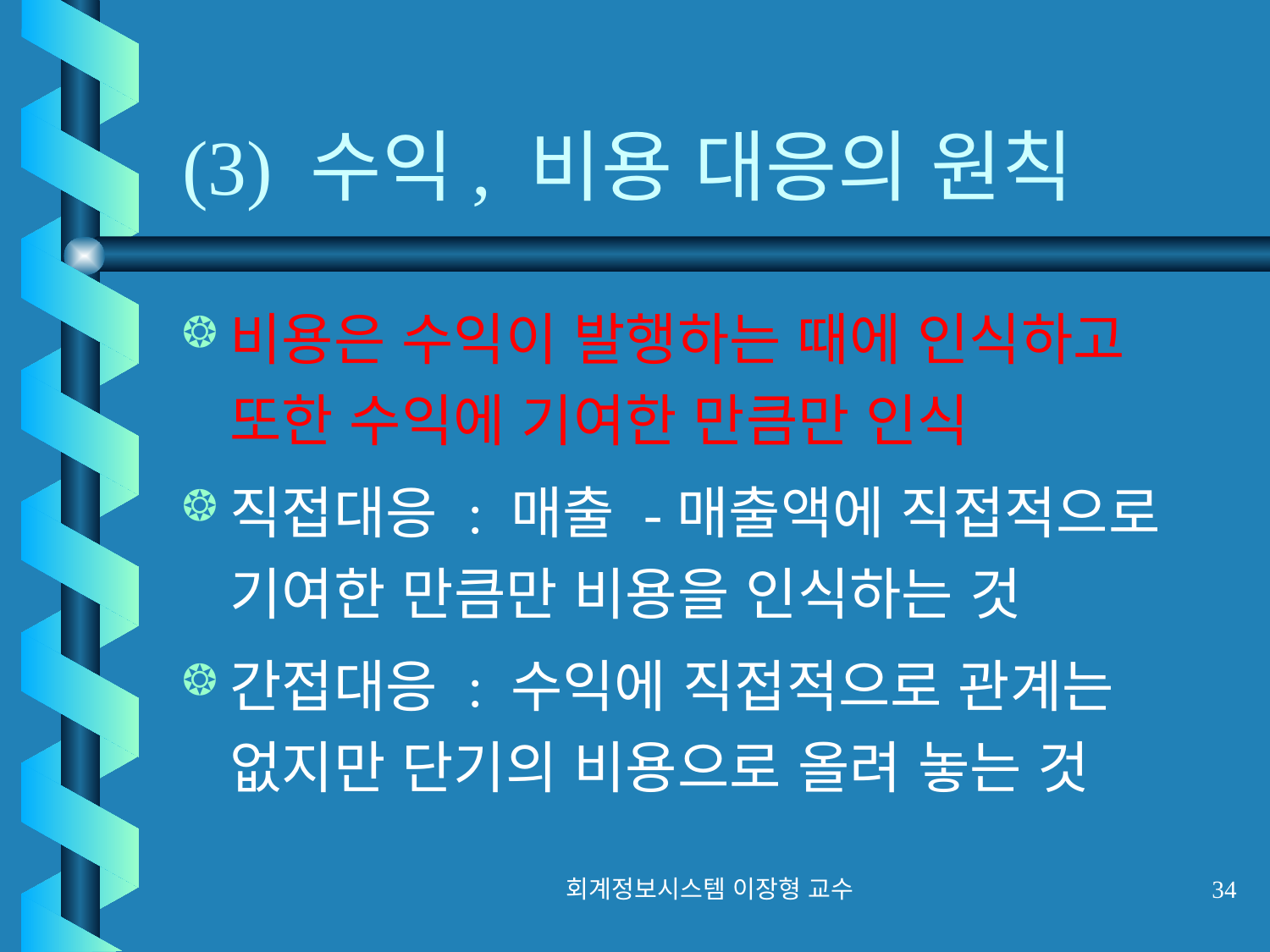

# (3) 수익, 비용 대응의 원칙
비용은 수익이 발행하는 때에 인식하고 또한 수익에 기여한 만큼만 인식
직접대응 : 매출 -매출액에 직접적으로 기여한 만큼만 비용을 인식하는 것
간접대응 : 수익에 직접적으로 관계는 없지만 단기의 비용으로 올려 놓는 것
회계정보시스템 이장형 교수
34